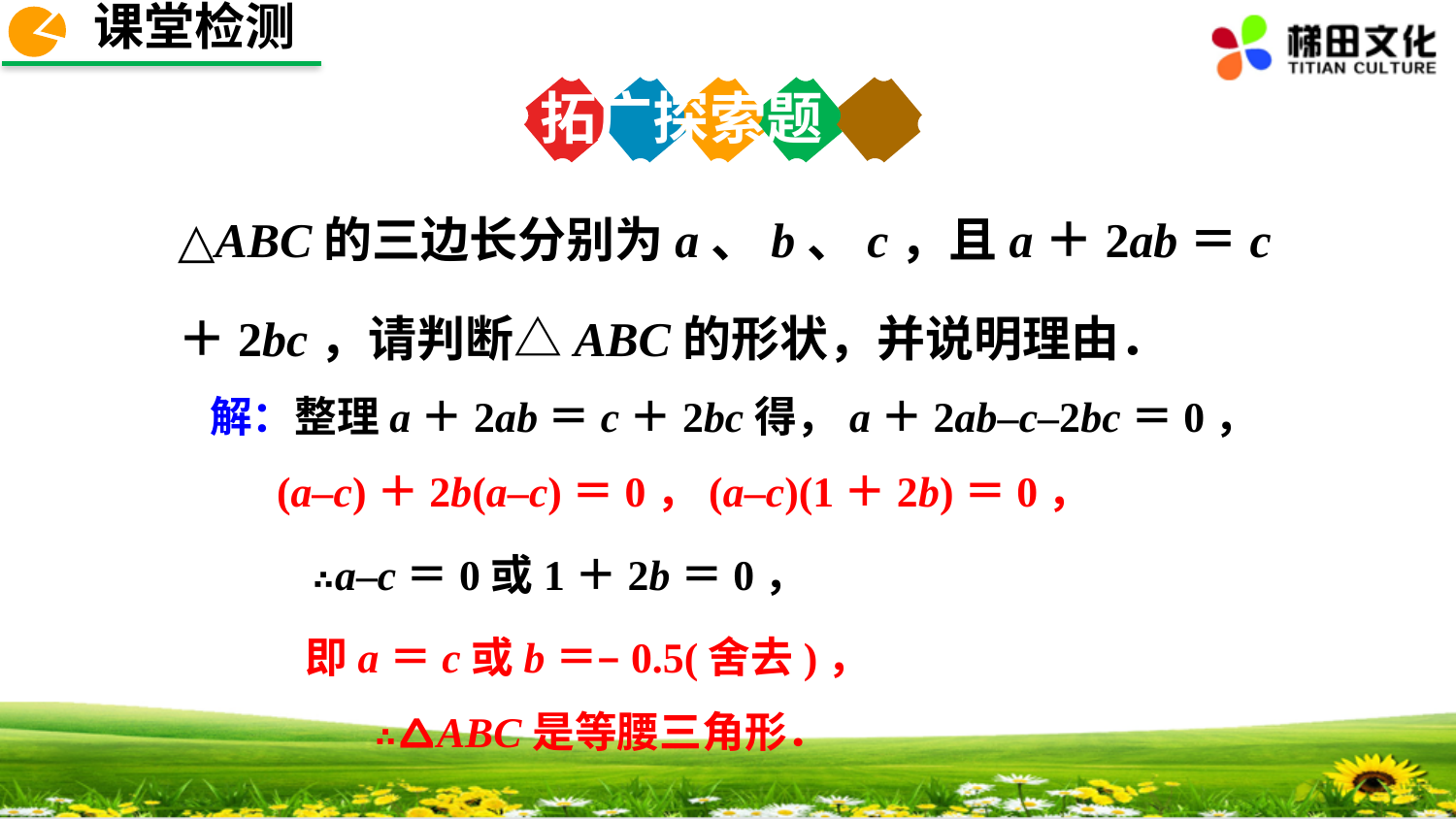

课堂检测

拓广探索题

△ABC的三边长分别为a、b、c，且a＋2ab＝c＋2bc，请判断△ABC的形状，并说明理由．
解：整理a＋2ab＝c＋2bc得，a＋2ab–c–2bc＝0，
(a–c)＋2b(a–c)＝0，(a–c)(1＋2b)＝0，
∴a–c＝0或1＋2b＝0，
即a＝c或b＝–0.5(舍去)，
∴△ABC是等腰三角形．